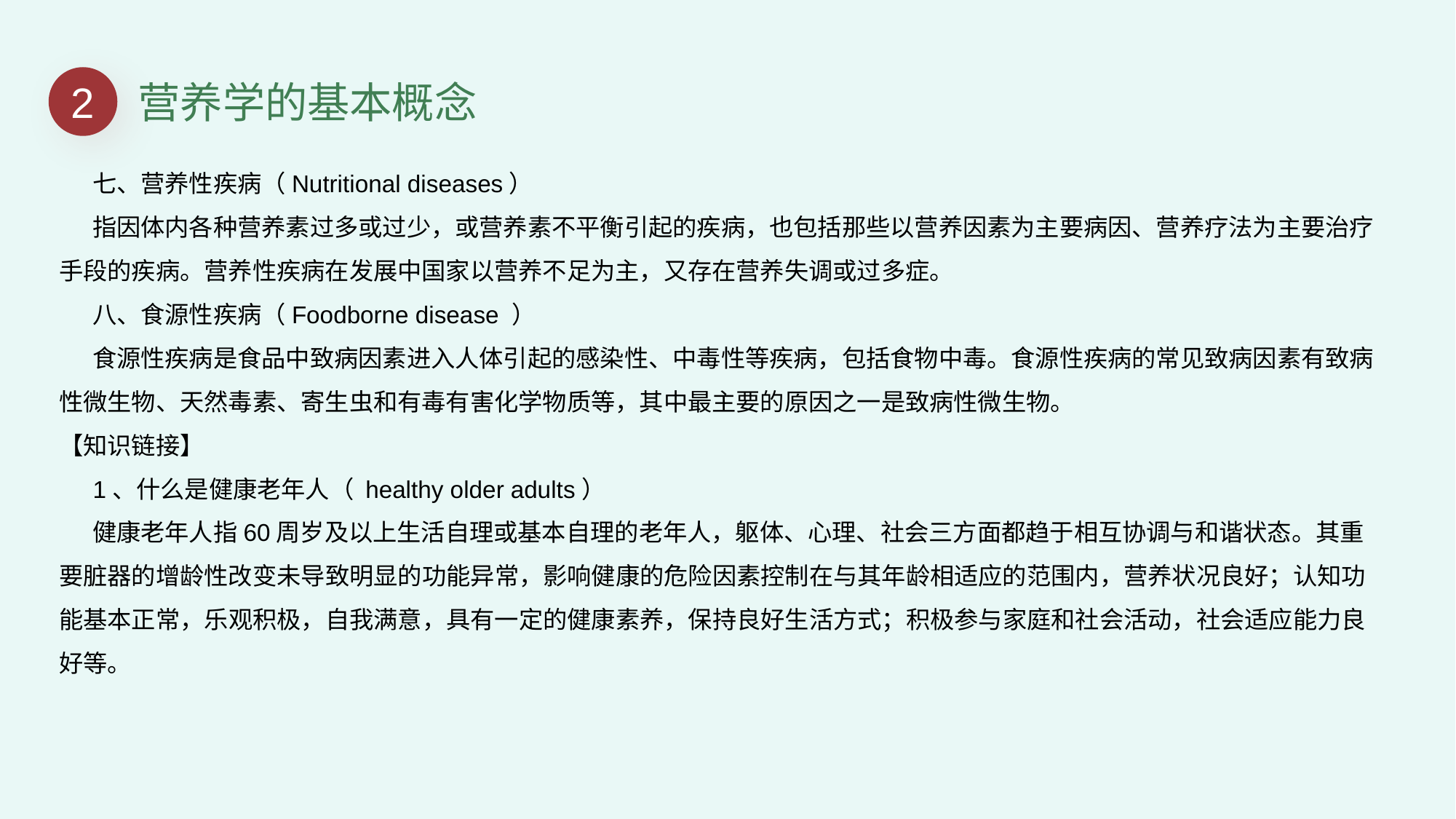

2
营养学的基本概念
     七、营养性疾病（Nutritional diseases）
     指因体内各种营养素过多或过少，或营养素不平衡引起的疾病，也包括那些以营养因素为主要病因、营养疗法为主要治疗手段的疾病。营养性疾病在发展中国家以营养不足为主，又存在营养失调或过多症。
     八、食源性疾病（Foodborne disease ）
     食源性疾病是食品中致病因素进入人体引起的感染性、中毒性等疾病，包括食物中毒。食源性疾病的常见致病因素有致病性微生物、天然毒素、寄生虫和有毒有害化学物质等，其中最主要的原因之一是致病性微生物。
【知识链接】
     1、什么是健康老年人（ healthy older adults）
     健康老年人指60周岁及以上生活自理或基本自理的老年人，躯体、心理、社会三方面都趋于相互协调与和谐状态。其重要脏器的增龄性改变未导致明显的功能异常，影响健康的危险因素控制在与其年龄相适应的范围内，营养状况良好；认知功能基本正常，乐观积极，自我满意，具有一定的健康素养，保持良好生活方式；积极参与家庭和社会活动，社会适应能力良好等。